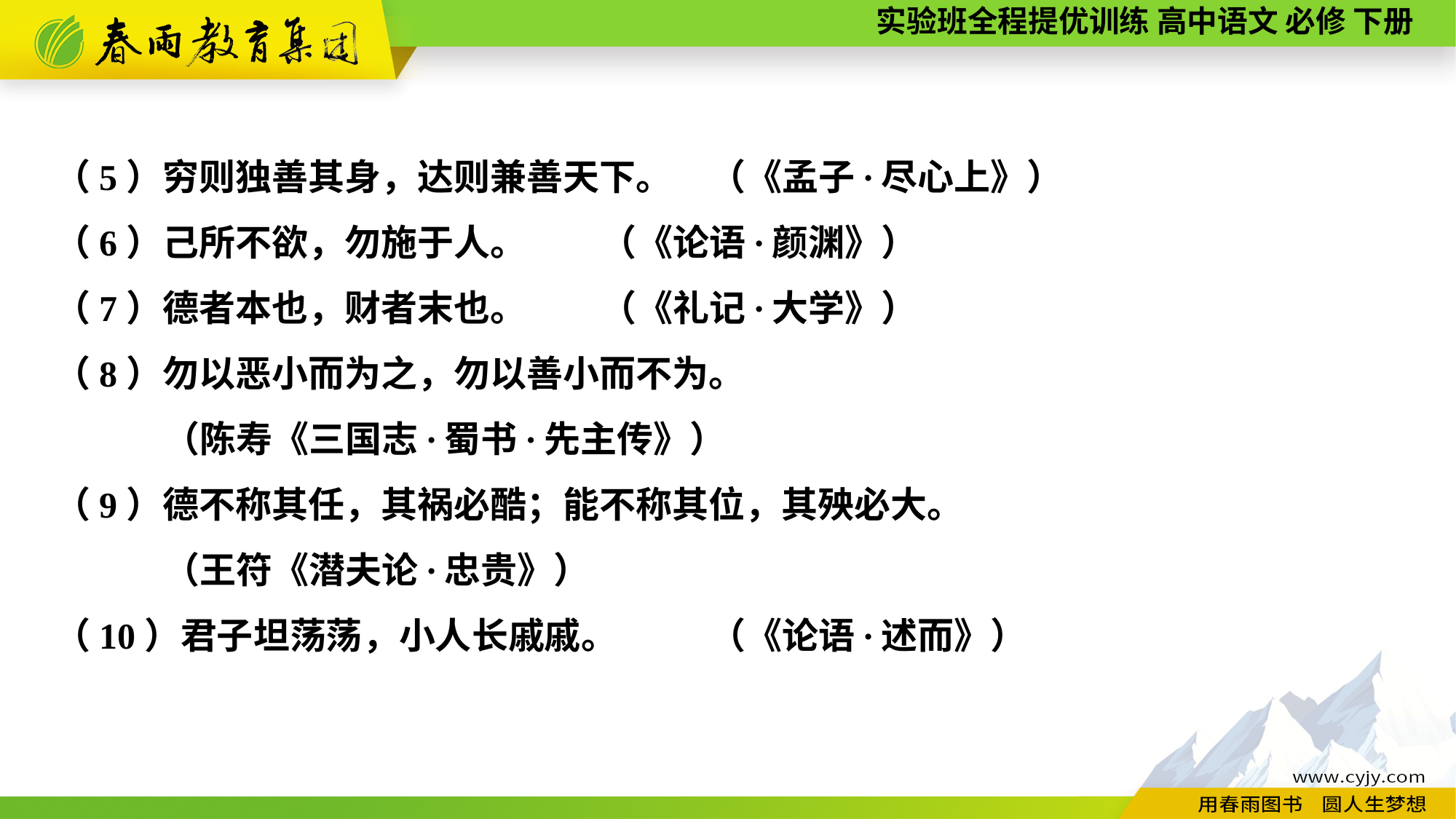

（5）穷则独善其身，达则兼善天下。	（《孟子·尽心上》）
（6）己所不欲，勿施于人。	（《论语·颜渊》）
（7）德者本也，财者末也。	（《礼记·大学》）
（8）勿以恶小而为之，勿以善小而不为。
	（陈寿《三国志·蜀书·先主传》）
（9）德不称其任，其祸必酷；能不称其位，其殃必大。
	（王符《潜夫论·忠贵》）
（10）君子坦荡荡，小人长戚戚。	（《论语·述而》）